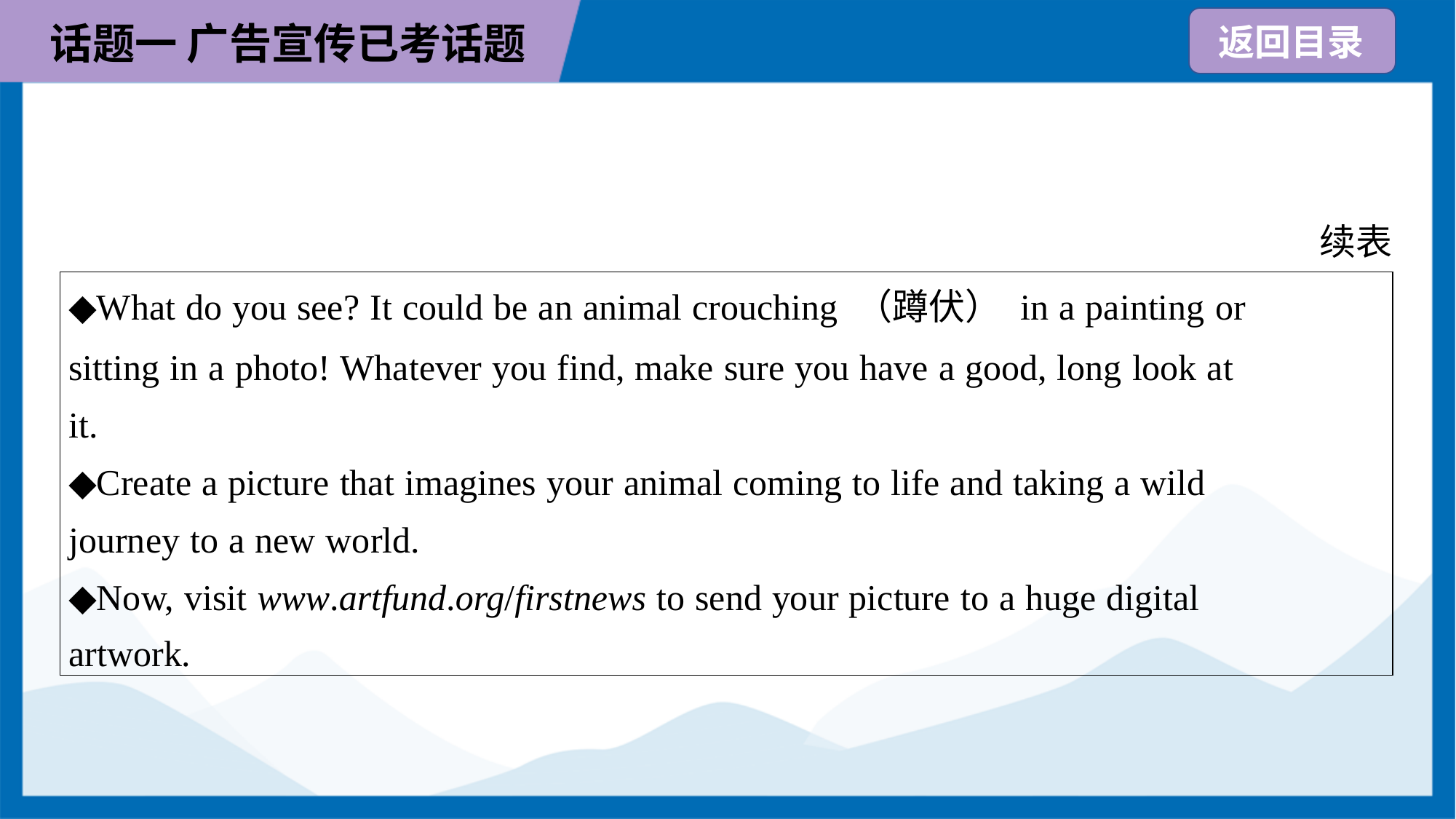

续表
| ◆What do you see? It could be an animal crouching （蹲伏） in a painting or sitting in a photo! Whatever you find, make sure you have a good, long look at it. ◆Create a picture that imagines your animal coming to life and taking a wild journey to a new world. ◆Now, visit www.artfund.org/firstnews to send your picture to a huge digital artwork. |
| --- |